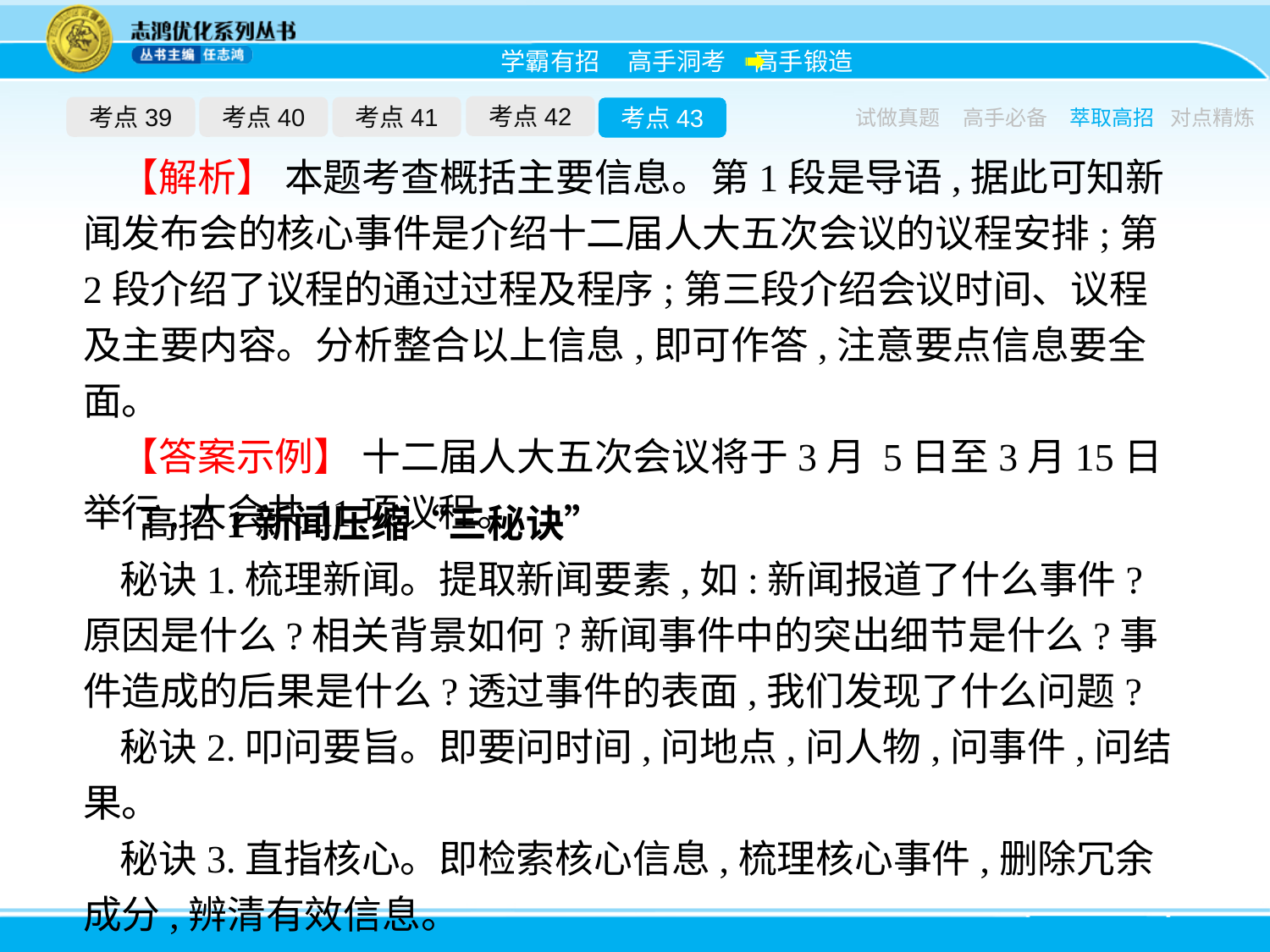

考点42
考点39
考点40
考点41
考点43
试做真题
高手必备
萃取高招
对点精炼
【解析】 本题考查概括主要信息。第1段是导语,据此可知新闻发布会的核心事件是介绍十二届人大五次会议的议程安排;第2段介绍了议程的通过过程及程序;第三段介绍会议时间、议程及主要内容。分析整合以上信息,即可作答,注意要点信息要全面。
【答案示例】 十二届人大五次会议将于3月 5日至3月15日举行,大会共11项议程。
高招1新闻压缩“三秘诀”
秘诀1.梳理新闻。提取新闻要素,如:新闻报道了什么事件?原因是什么?相关背景如何?新闻事件中的突出细节是什么?事件造成的后果是什么?透过事件的表面,我们发现了什么问题?
秘诀2.叩问要旨。即要问时间,问地点,问人物,问事件,问结果。
秘诀3.直指核心。即检索核心信息,梳理核心事件,删除冗余成分,辨清有效信息。